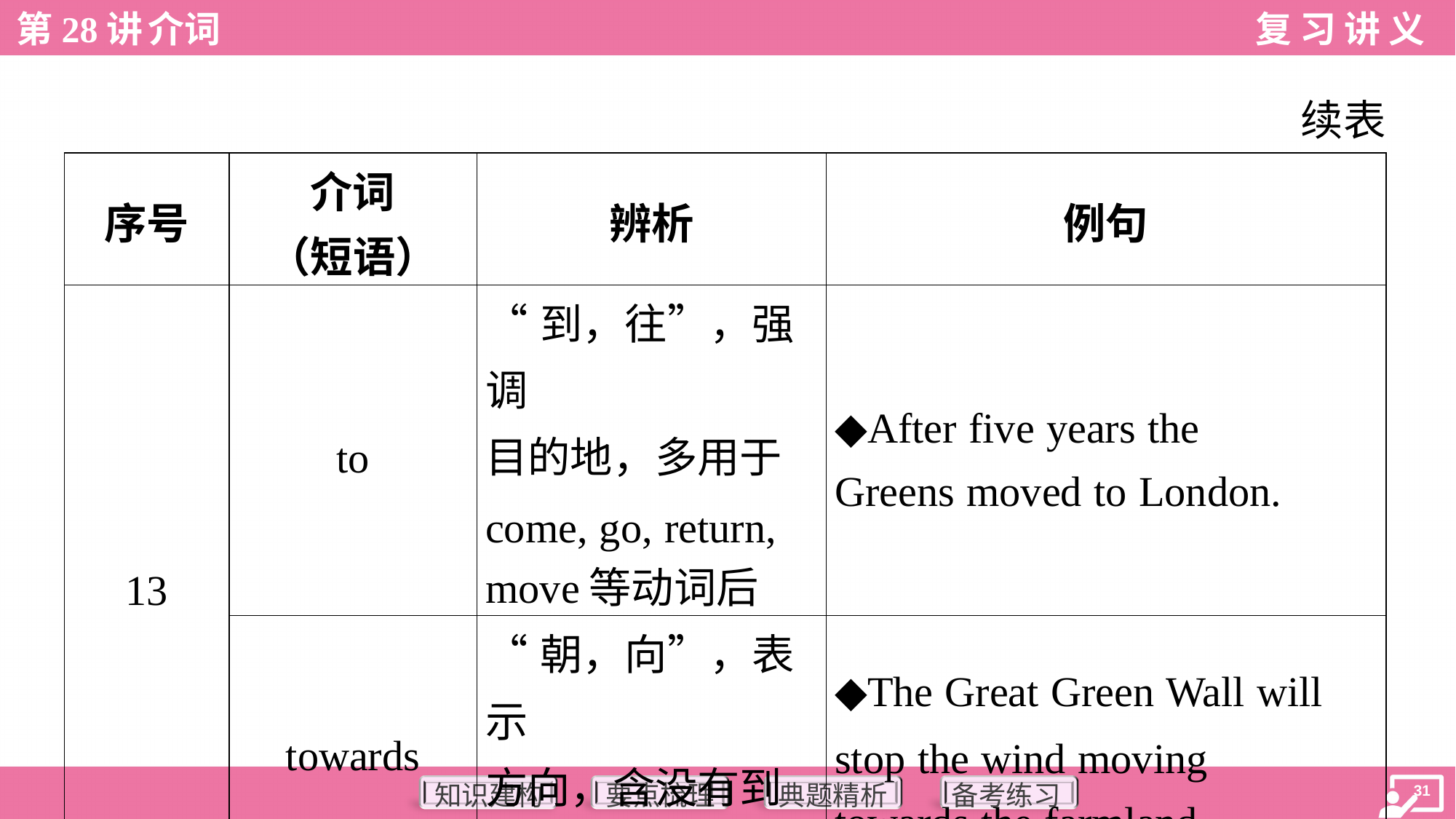

续表
| 序号 | 介词 （短语） | 辨析 | 例句 |
| --- | --- | --- | --- |
| 13 | to | “到，往”，强调 目的地，多用于 come, go, return, move等动词后 | ◆After five years the Greens moved to London. |
|  | towards | “朝，向”，表示 方向，含没有到 达之意 | ◆The Great Green Wall will stop the wind moving towards the farmland. |